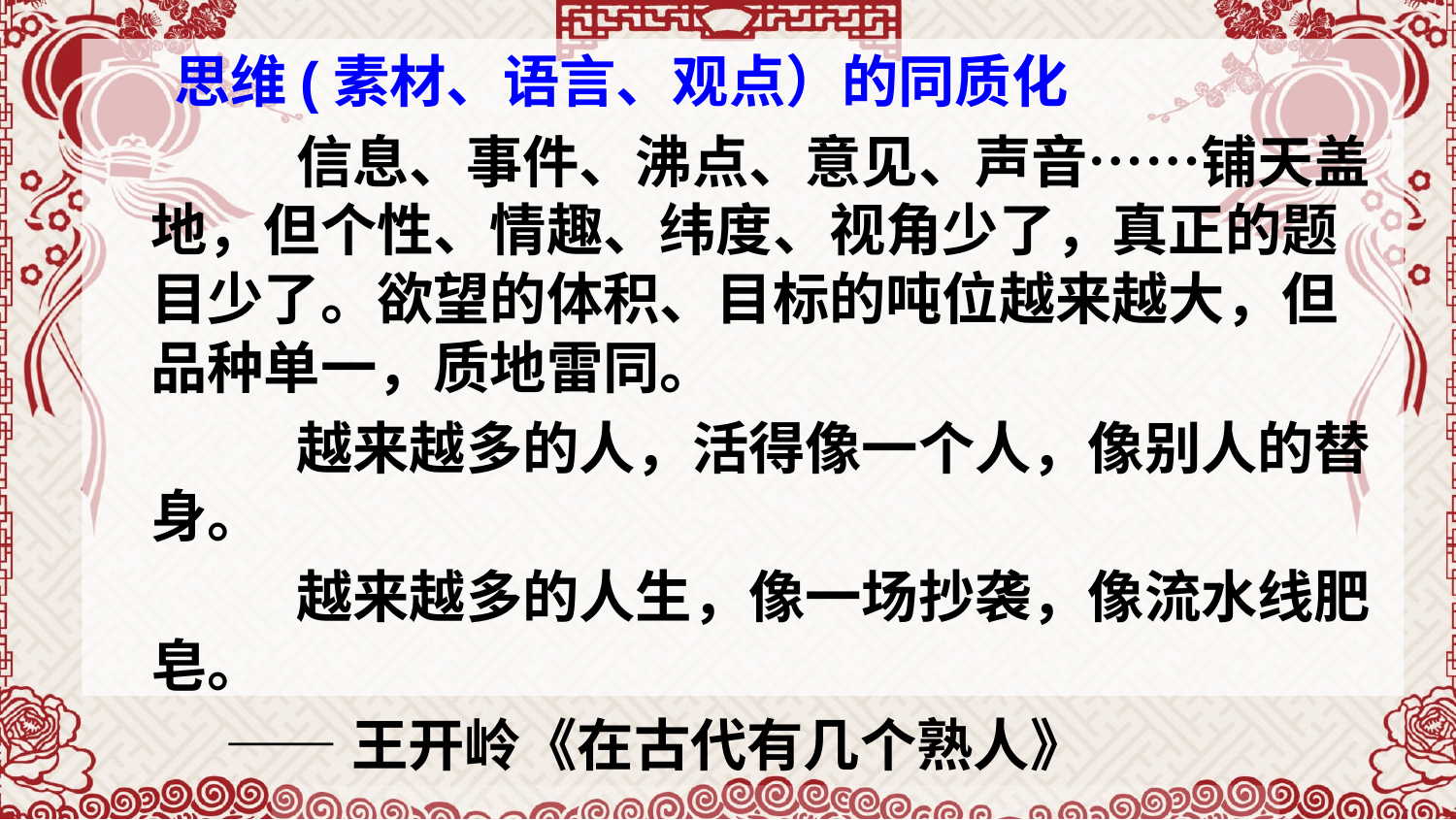

思维(素材、语言、观点）的同质化
		信息、事件、沸点、意见、声音……铺天盖地，但个性、情趣、纬度、视角少了，真正的题目少了。欲望的体积、目标的吨位越来越大，但品种单一，质地雷同。
		越来越多的人，活得像一个人，像别人的替身。
		越来越多的人生，像一场抄袭，像流水线肥皂。
          ——王开岭《在古代有几个熟人》